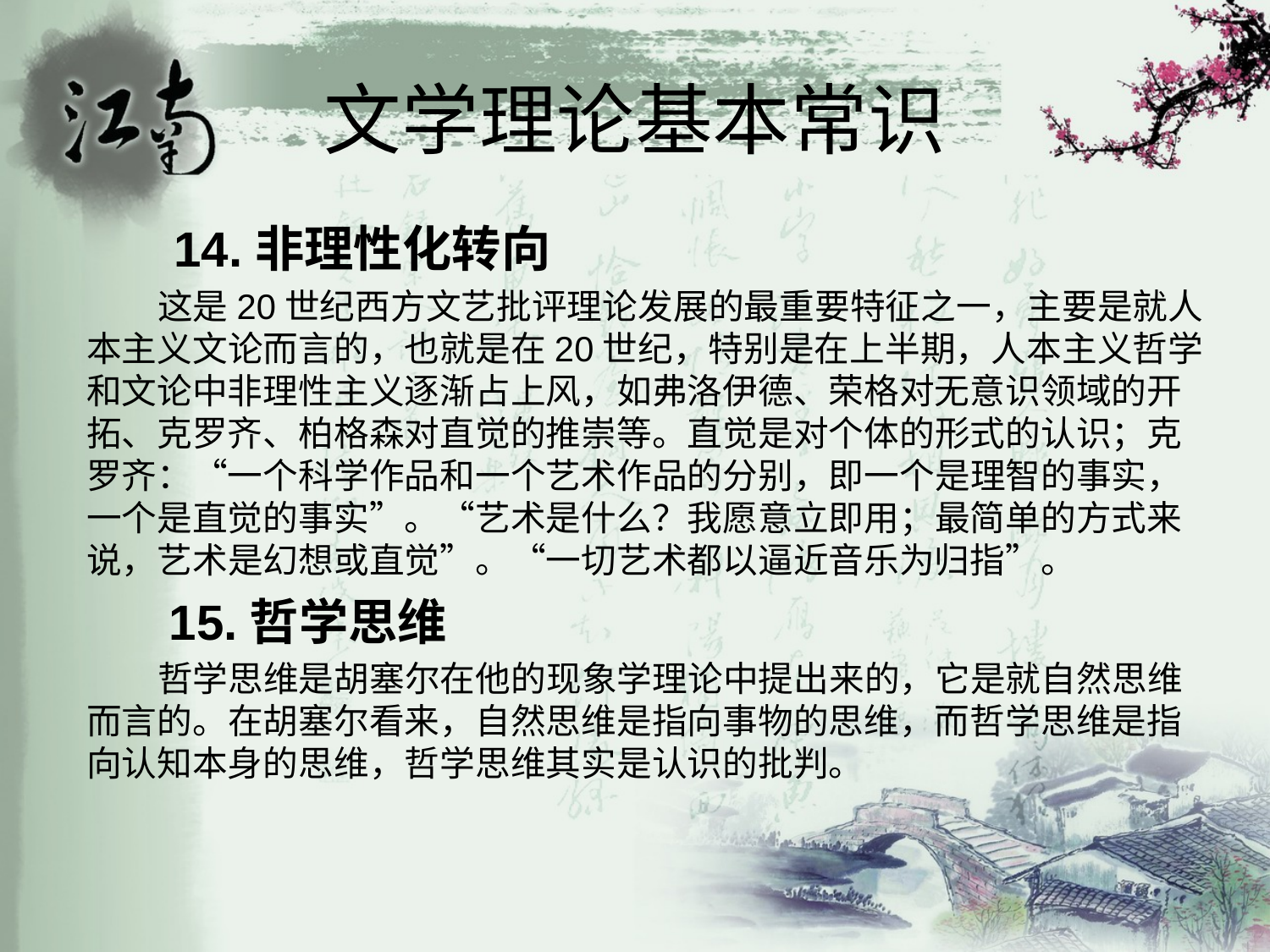

# 文学理论基本常识
         14.非理性化转向
        这是20世纪西方文艺批评理论发展的最重要特征之一，主要是就人本主义文论而言的，也就是在20世纪，特别是在上半期，人本主义哲学和文论中非理性主义逐渐占上风，如弗洛伊德、荣格对无意识领域的开拓、克罗齐、柏格森对直觉的推崇等。直觉是对个体的形式的认识；克罗齐：“一个科学作品和一个艺术作品的分别，即一个是理智的事实，一个是直觉的事实”。“艺术是什么？我愿意立即用；最简单的方式来说，艺术是幻想或直觉”。“一切艺术都以逼近音乐为归指”。
      15.哲学思维
        哲学思维是胡塞尔在他的现象学理论中提出来的，它是就自然思维而言的。在胡塞尔看来，自然思维是指向事物的思维，而哲学思维是指向认知本身的思维，哲学思维其实是认识的批判。